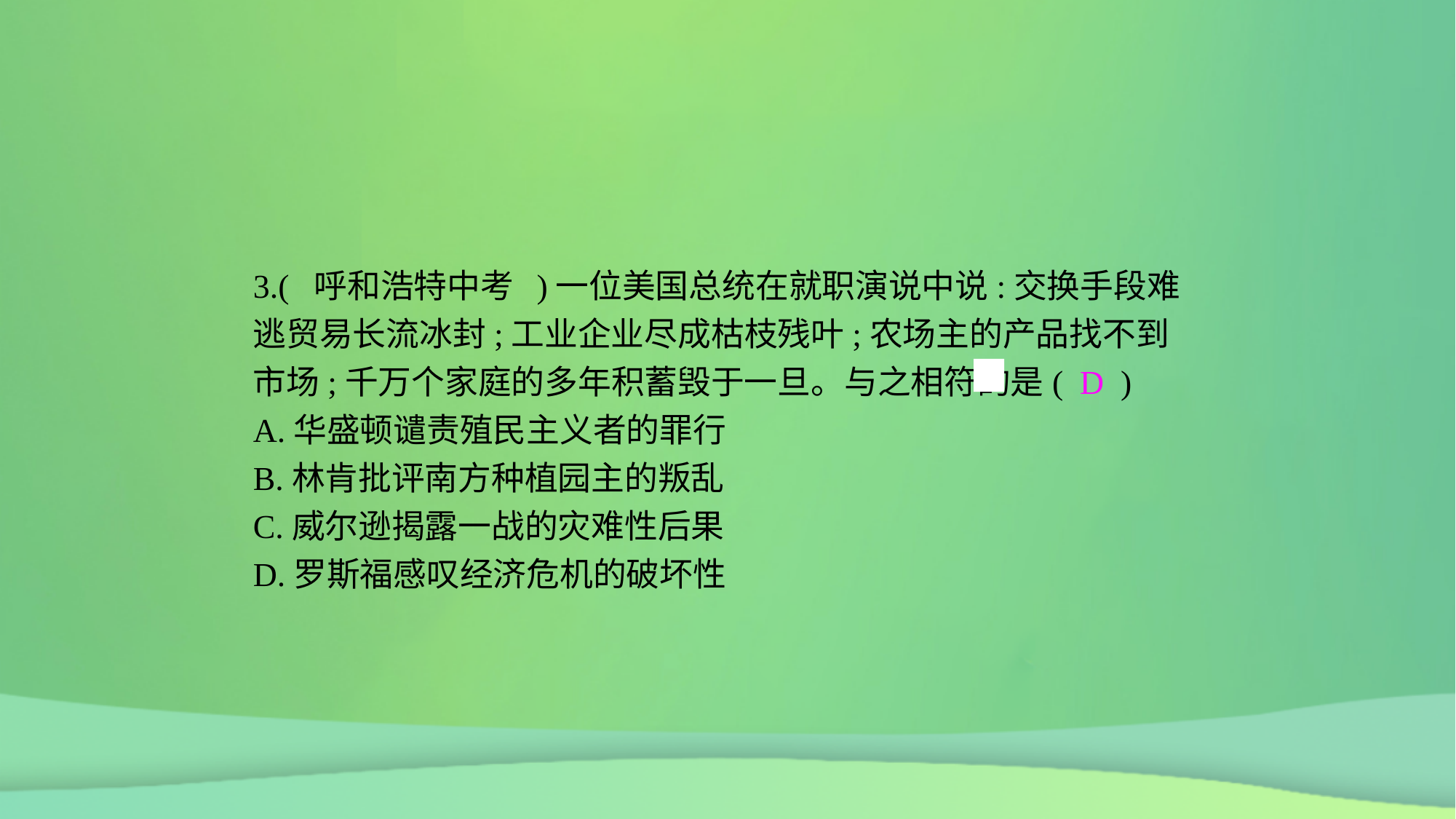

3.(  呼和浩特中考  )一位美国总统在就职演说中说:交换手段难逃贸易长流冰封;工业企业尽成枯枝残叶;农场主的产品找不到市场;千万个家庭的多年积蓄毁于一旦。与之相符的是(  D  )
A.华盛顿谴责殖民主义者的罪行
B.林肯批评南方种植园主的叛乱
C.威尔逊揭露一战的灾难性后果
D.罗斯福感叹经济危机的破坏性